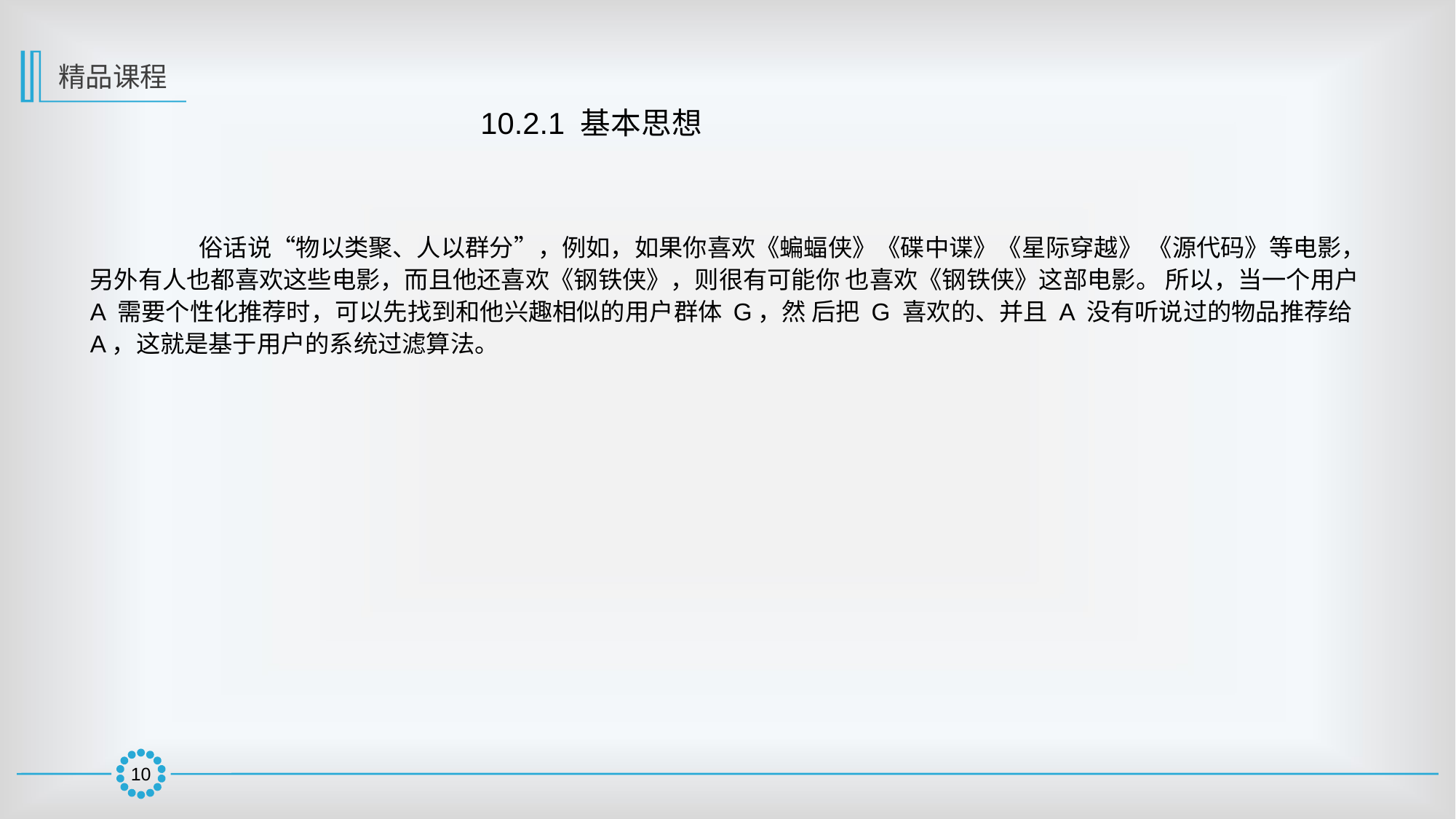

精品课程
10.2.1 基本思想
	俗话说“物以类聚、人以群分”，例如，如果你喜欢《蝙蝠侠》《碟中谍》《星际穿越》 《源代码》等电影，另外有人也都喜欢这些电影，而且他还喜欢《钢铁侠》，则很有可能你 也喜欢《钢铁侠》这部电影。 所以，当一个用户 A 需要个性化推荐时，可以先找到和他兴趣相似的用户群体 G，然 后把 G 喜欢的、并且 A 没有听说过的物品推荐给 A，这就是基于用户的系统过滤算法。

10